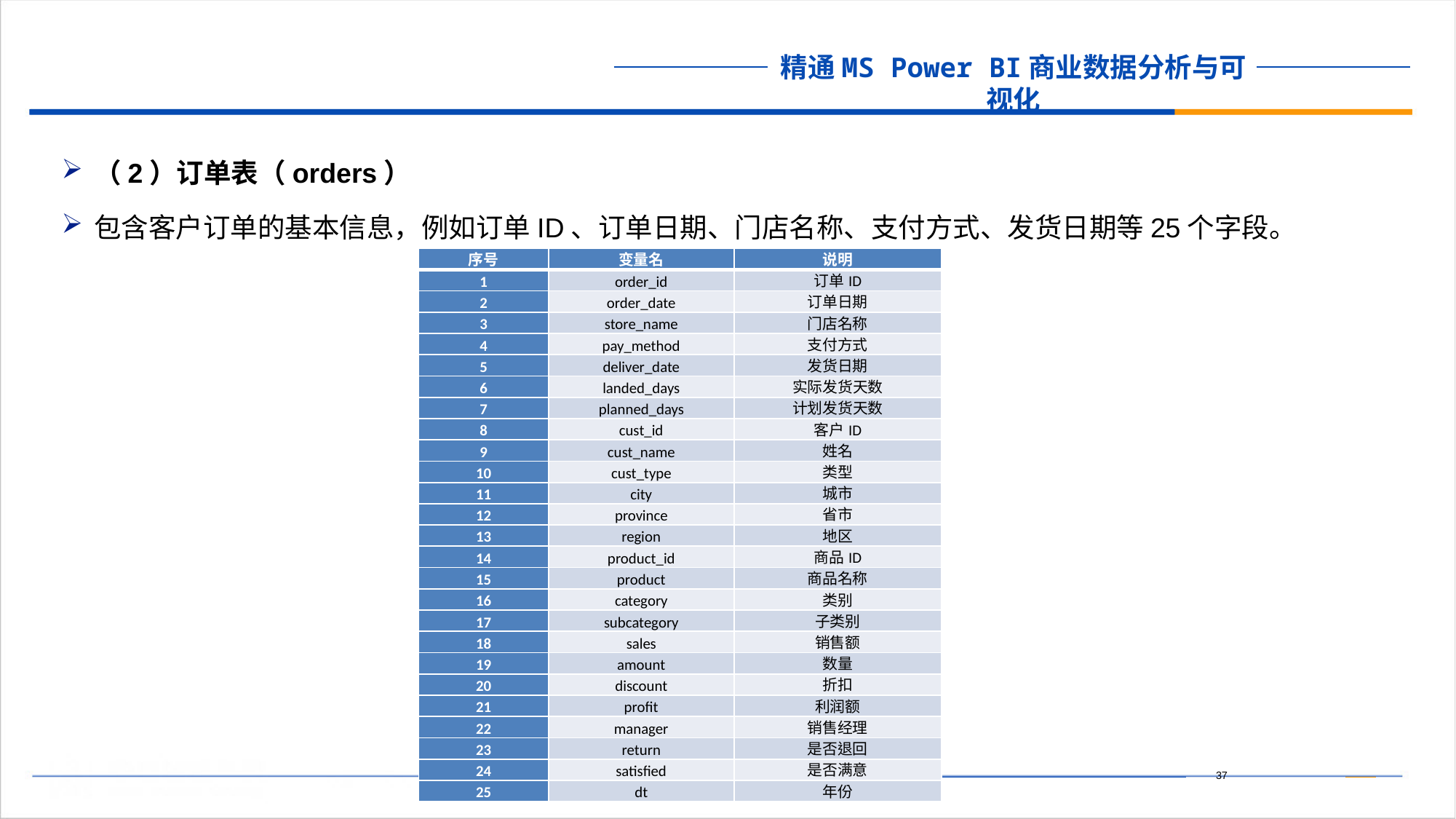

（2）订单表（orders）
包含客户订单的基本信息，例如订单ID、订单日期、门店名称、支付方式、发货日期等25个字段。
| 序号 | 变量名 | 说明 |
| --- | --- | --- |
| 1 | order\_id | 订单ID |
| 2 | order\_date | 订单日期 |
| 3 | store\_name | 门店名称 |
| 4 | pay\_method | 支付方式 |
| 5 | deliver\_date | 发货日期 |
| 6 | landed\_days | 实际发货天数 |
| 7 | planned\_days | 计划发货天数 |
| 8 | cust\_id | 客户ID |
| 9 | cust\_name | 姓名 |
| 10 | cust\_type | 类型 |
| 11 | city | 城市 |
| 12 | province | 省市 |
| 13 | region | 地区 |
| 14 | product\_id | 商品ID |
| 15 | product | 商品名称 |
| 16 | category | 类别 |
| 17 | subcategory | 子类别 |
| 18 | sales | 销售额 |
| 19 | amount | 数量 |
| 20 | discount | 折扣 |
| 21 | profit | 利润额 |
| 22 | manager | 销售经理 |
| 23 | return | 是否退回 |
| 24 | satisfied | 是否满意 |
| 25 | dt | 年份 |